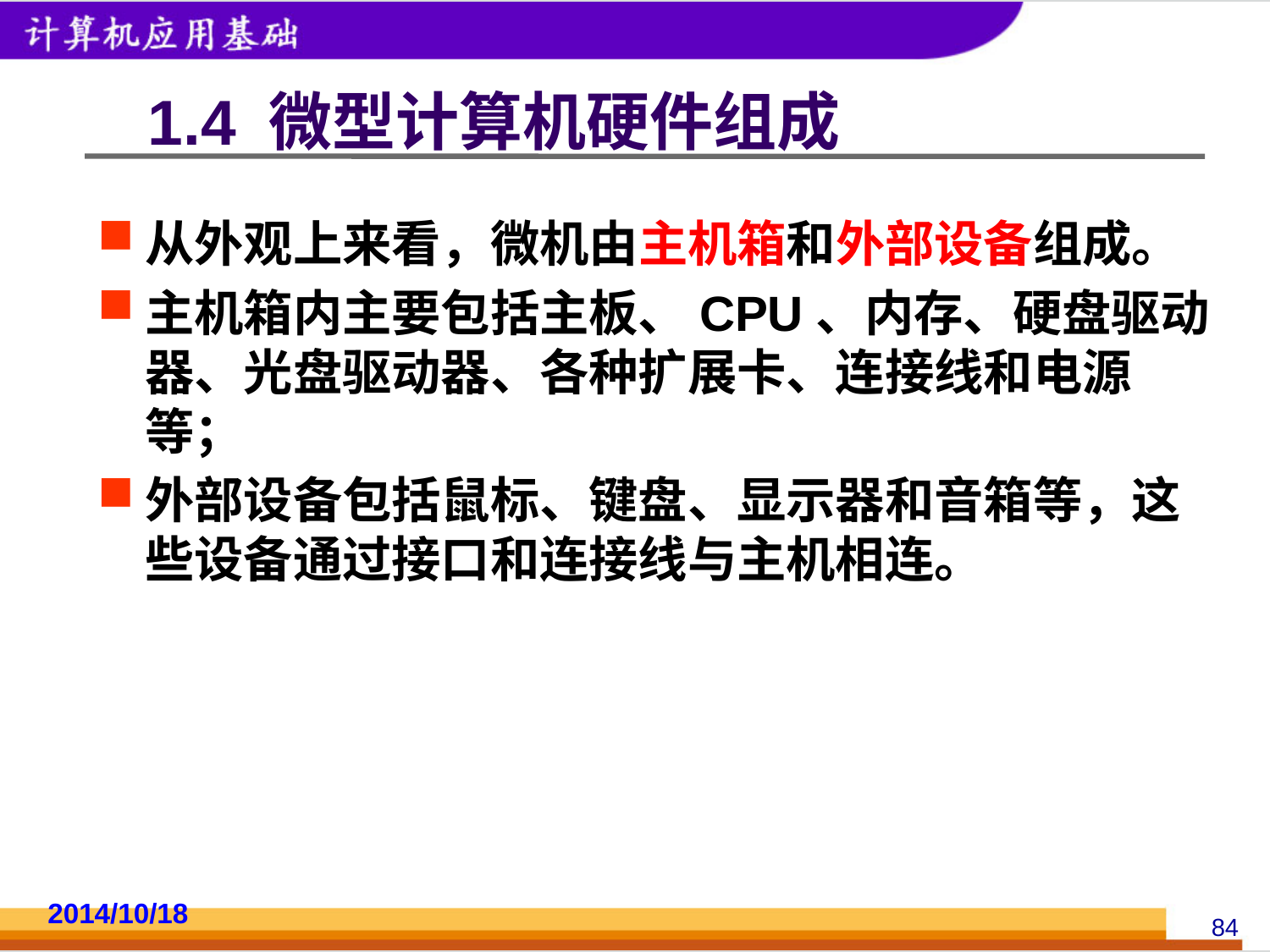

# 1.4 微型计算机硬件组成
从外观上来看，微机由主机箱和外部设备组成。
主机箱内主要包括主板、CPU、内存、硬盘驱动器、光盘驱动器、各种扩展卡、连接线和电源等；
外部设备包括鼠标、键盘、显示器和音箱等，这些设备通过接口和连接线与主机相连。
2014/10/18